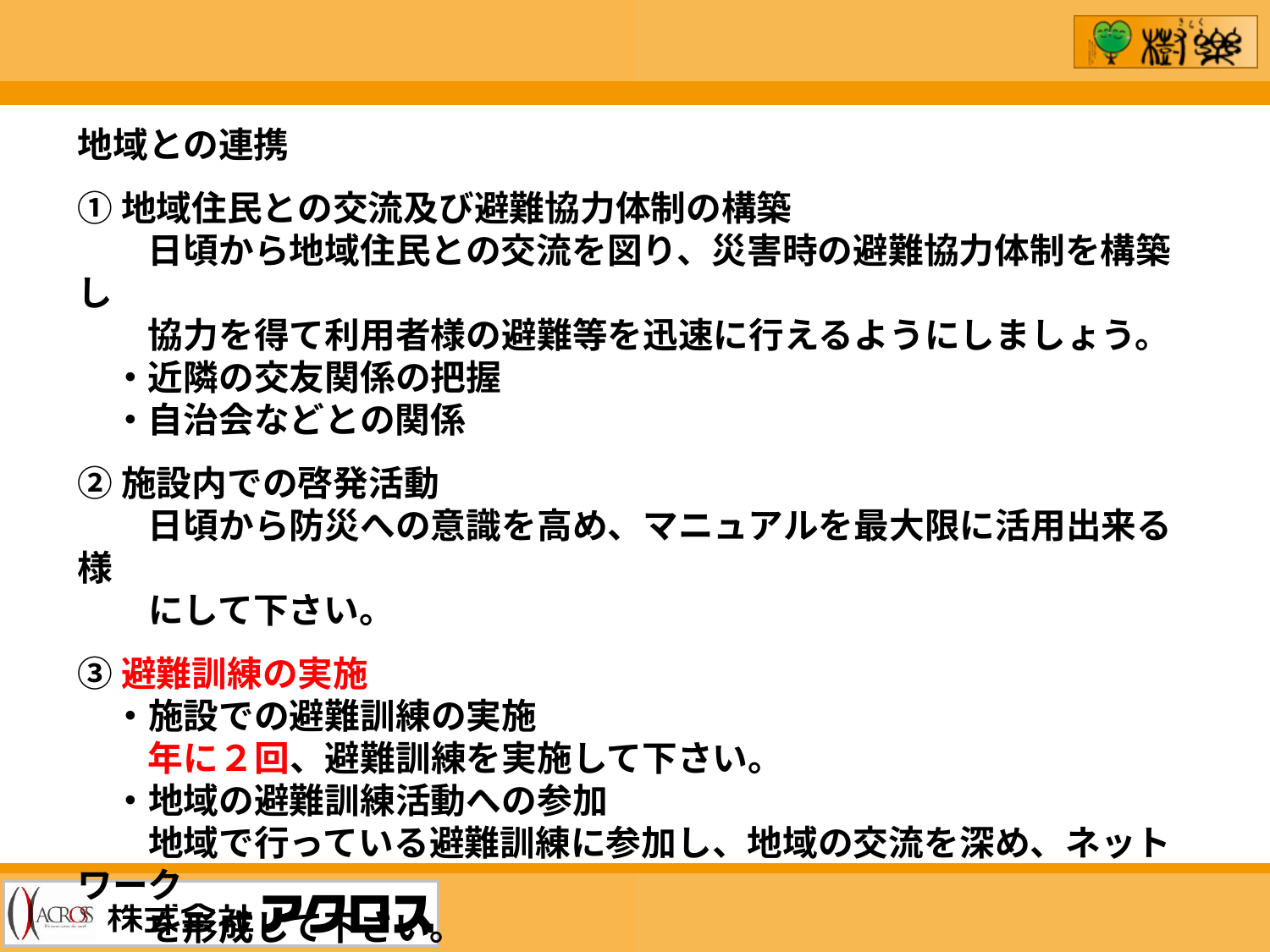

地域との連携

①地域住民との交流及び避難協力体制の構築
　　日頃から地域住民との交流を図り、災害時の避難協力体制を構築し
　　協力を得て利用者様の避難等を迅速に行えるようにしましょう。
　・近隣の交友関係の把握
　・自治会などとの関係

②施設内での啓発活動
　　日頃から防災への意識を高め、マニュアルを最大限に活用出来る様
　　にして下さい。

③避難訓練の実施
　・施設での避難訓練の実施
　　年に２回、避難訓練を実施して下さい。
　・地域の避難訓練活動への参加
　　地域で行っている避難訓練に参加し、地域の交流を深め、ネットワーク
　　を形成して下さい。